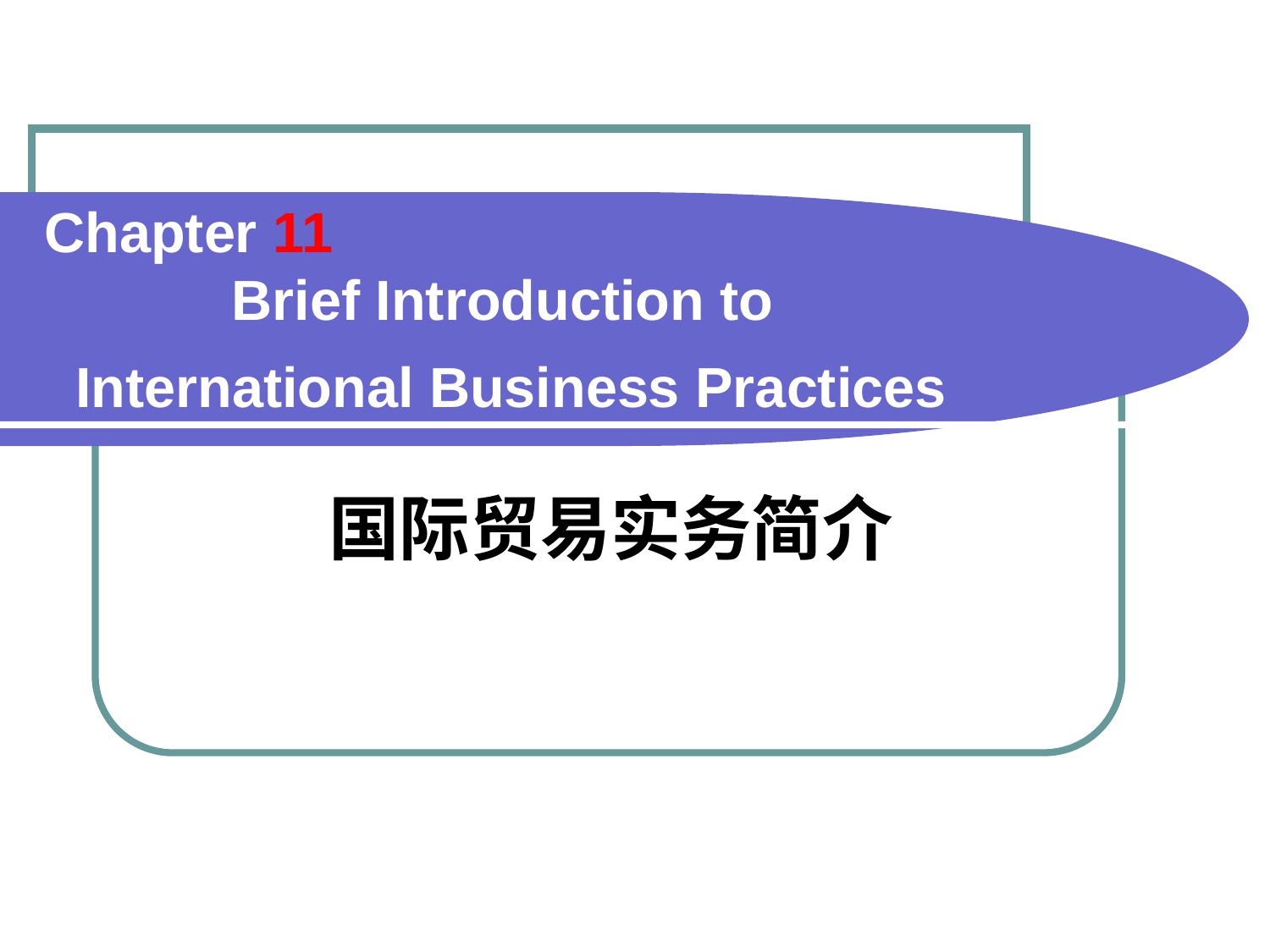

# Chapter 11 Brief Introduction to International Business Practices
            国际贸易实务简介